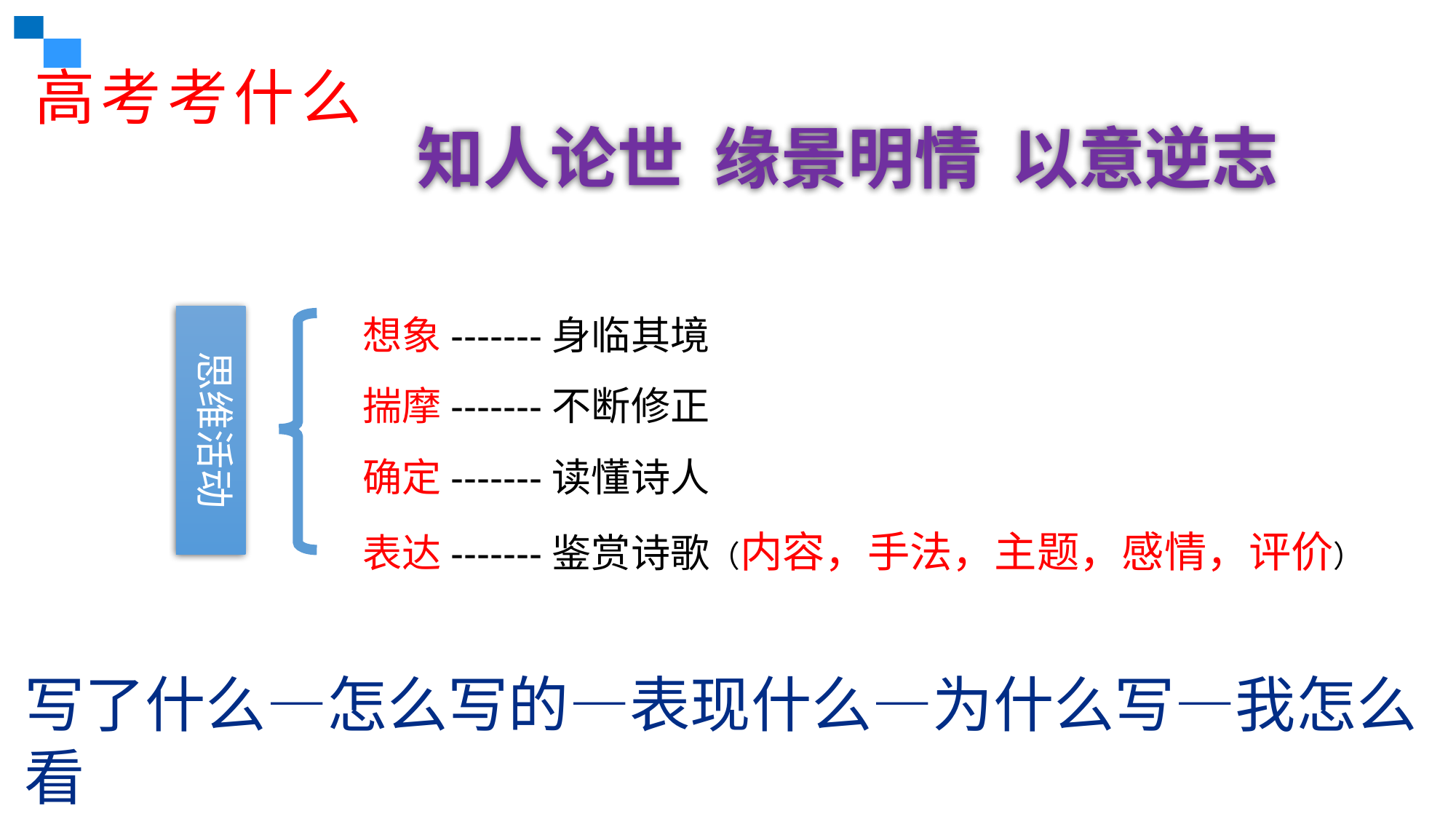

高考考什么
知人论世  缘景明情  以意逆志
想象-------身临其境
揣摩-------不断修正
确定-------读懂诗人
表达-------鉴赏诗歌（内容，手法，主题，感情，评价）
思维活动

写了什么—怎么写的—表现什么—为什么写—我怎么看
14